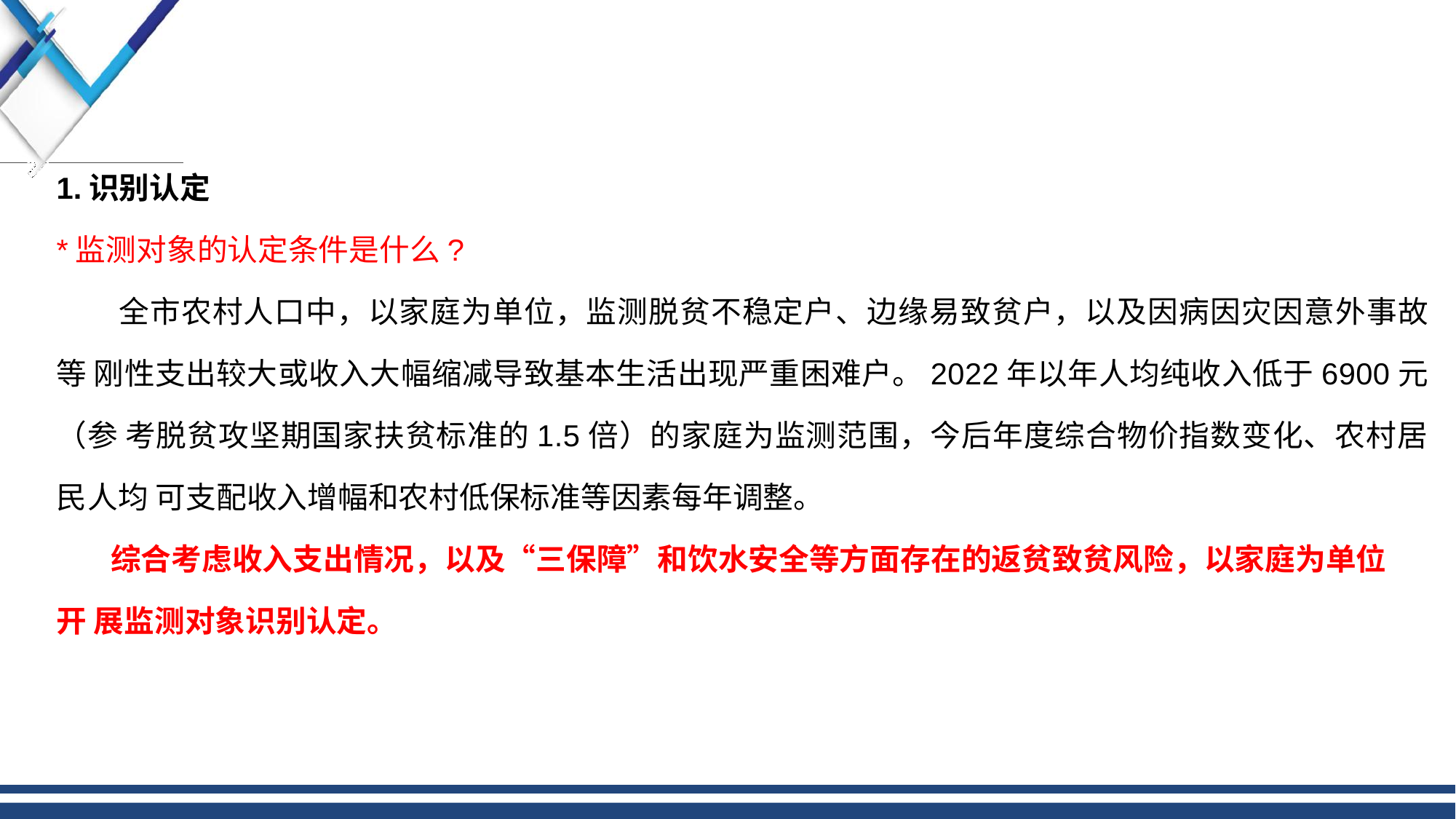

1.识别认定
*监测对象的认定条件是什么?
全市农村人口中，以家庭为单位，监测脱贫不稳定户、边缘易致贫户，以及因病因灾因意外事故等 刚性支出较大或收入大幅缩减导致基本生活出现严重困难户。2022年以年人均纯收入低于6900元（参 考脱贫攻坚期国家扶贫标准的1.5倍）的家庭为监测范围，今后年度综合物价指数变化、农村居民人均 可支配收入增幅和农村低保标准等因素每年调整。
综合考虑收入支出情况，以及“三保障”和饮水安全等方面存在的返贫致贫风险，以家庭为单位开 展监测对象识别认定。